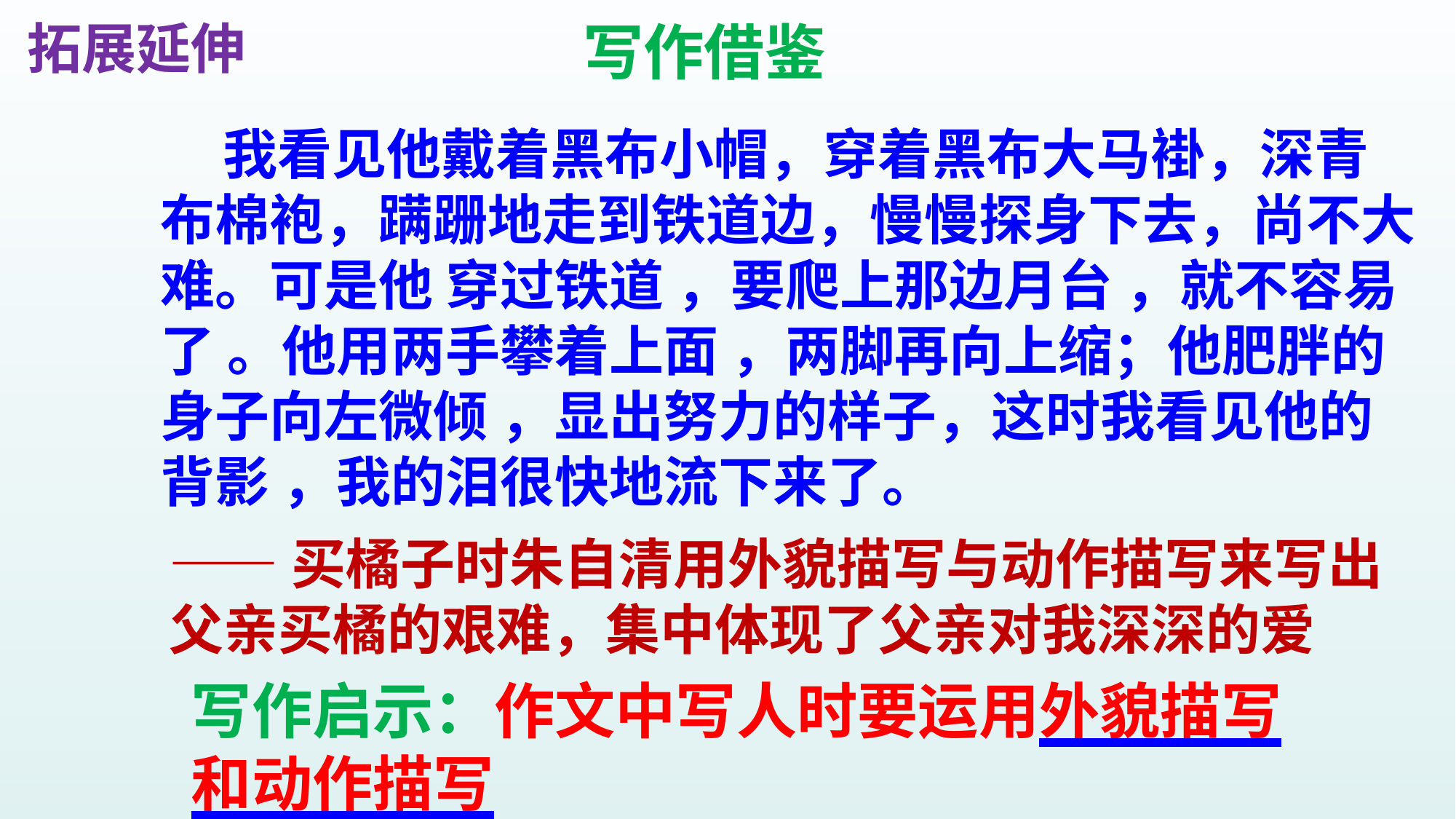

拓展延伸
写作借鉴
    我看见他戴着黑布小帽，穿着黑布大马褂，深青布棉袍，蹒跚地走到铁道边，慢慢探身下去，尚不大难。可是他 穿过铁道 ，要爬上那边月台 ，就不容易了 。他用两手攀着上面 ，两脚再向上缩；他肥胖的身子向左微倾 ，显出努力的样子，这时我看见他的背影 ，我的泪很快地流下来了。

——买橘子时朱自清用外貌描写与动作描写来写出父亲买橘的艰难，集中体现了父亲对我深深的爱
写作启示：作文中写人时要运用外貌描写和动作描写